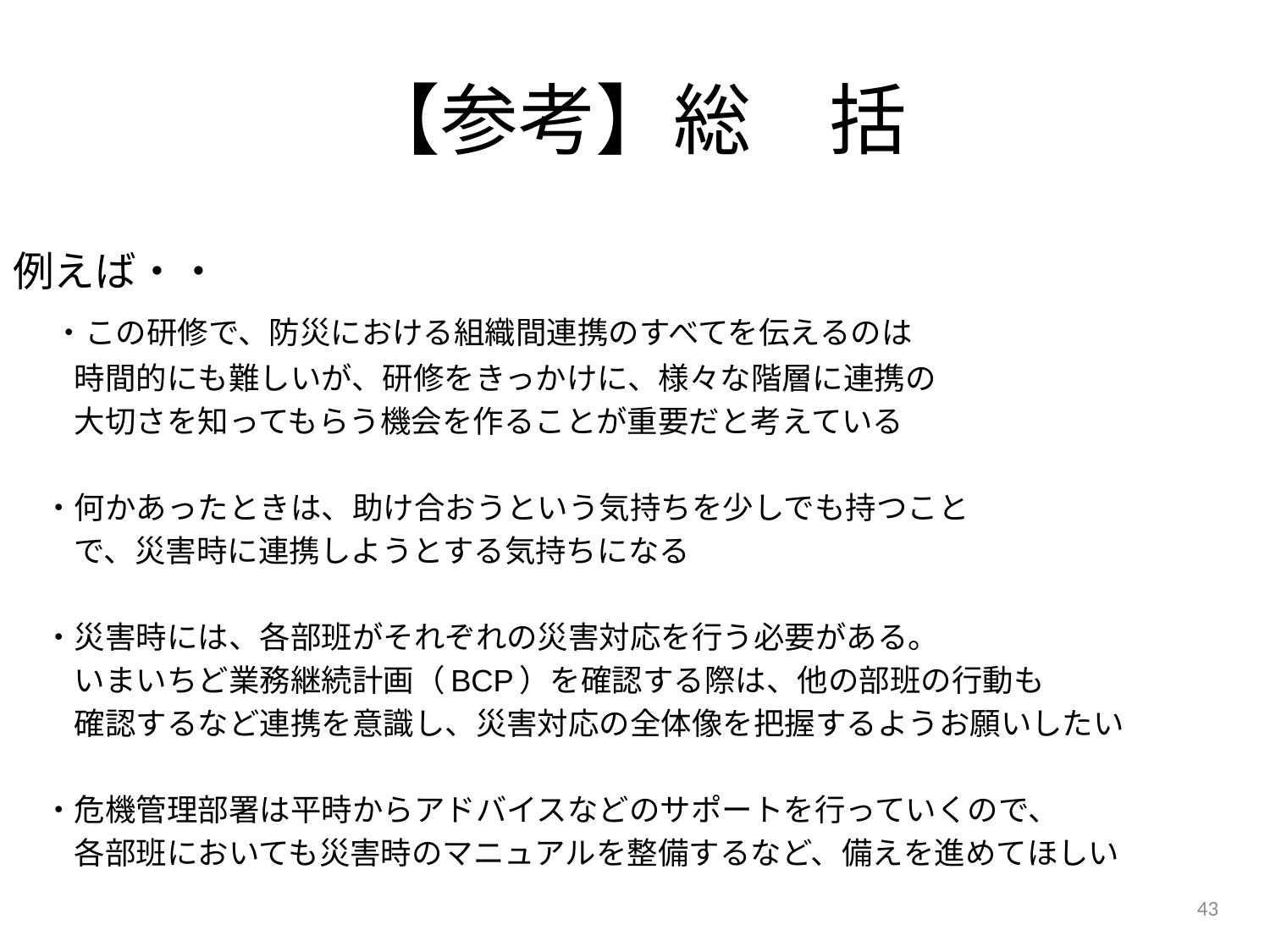

# 【参考】総　括

例えば・・
　・この研修で、防災における組織間連携のすべてを伝えるのは
　　時間的にも難しいが、研修をきっかけに、様々な階層に連携の
　　大切さを知ってもらう機会を作ることが重要だと考えている

　・何かあったときは、助け合おうという気持ちを少しでも持つこと
　　で、災害時に連携しようとする気持ちになる

　・災害時には、各部班がそれぞれの災害対応を行う必要がある。
　　いまいちど業務継続計画（BCP）を確認する際は、他の部班の行動も
　　確認するなど連携を意識し、災害対応の全体像を把握するようお願いしたい

　・危機管理部署は平時からアドバイスなどのサポートを行っていくので、
　　各部班においても災害時のマニュアルを整備するなど、備えを進めてほしい
43